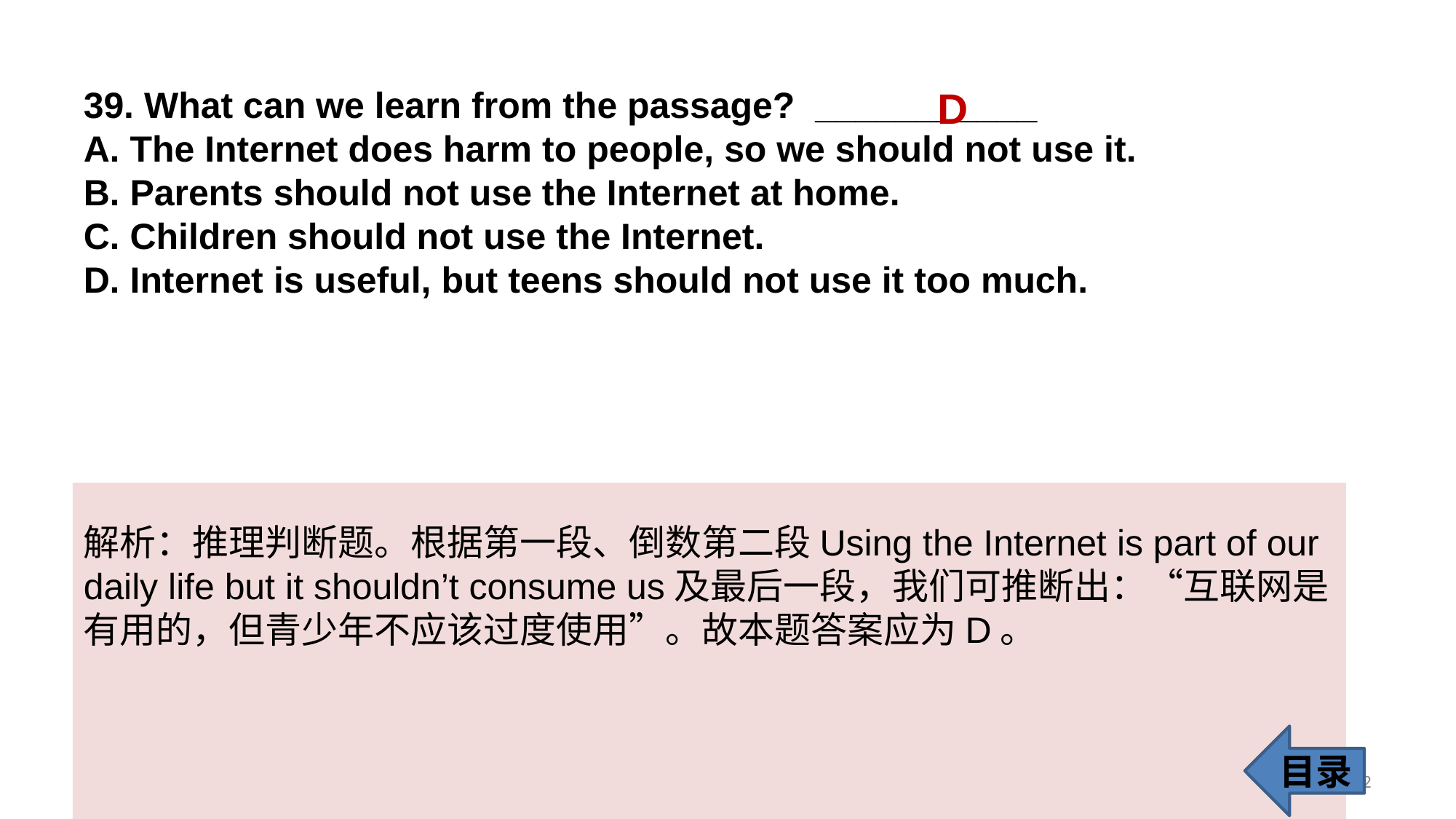

39. What can we learn from the passage?  ___________
A. The Internet does harm to people, so we should not use it.
B. Parents should not use the Internet at home.
C. Children should not use the Internet.
D. Internet is useful, but teens should not use it too much.
D

解析：推理判断题。根据第一段、倒数第二段Using the Internet is part of our daily life but it shouldn’t consume us及最后一段，我们可推断出：“互联网是有用的，但青少年不应该过度使用”。故本题答案应为D。
目录
42